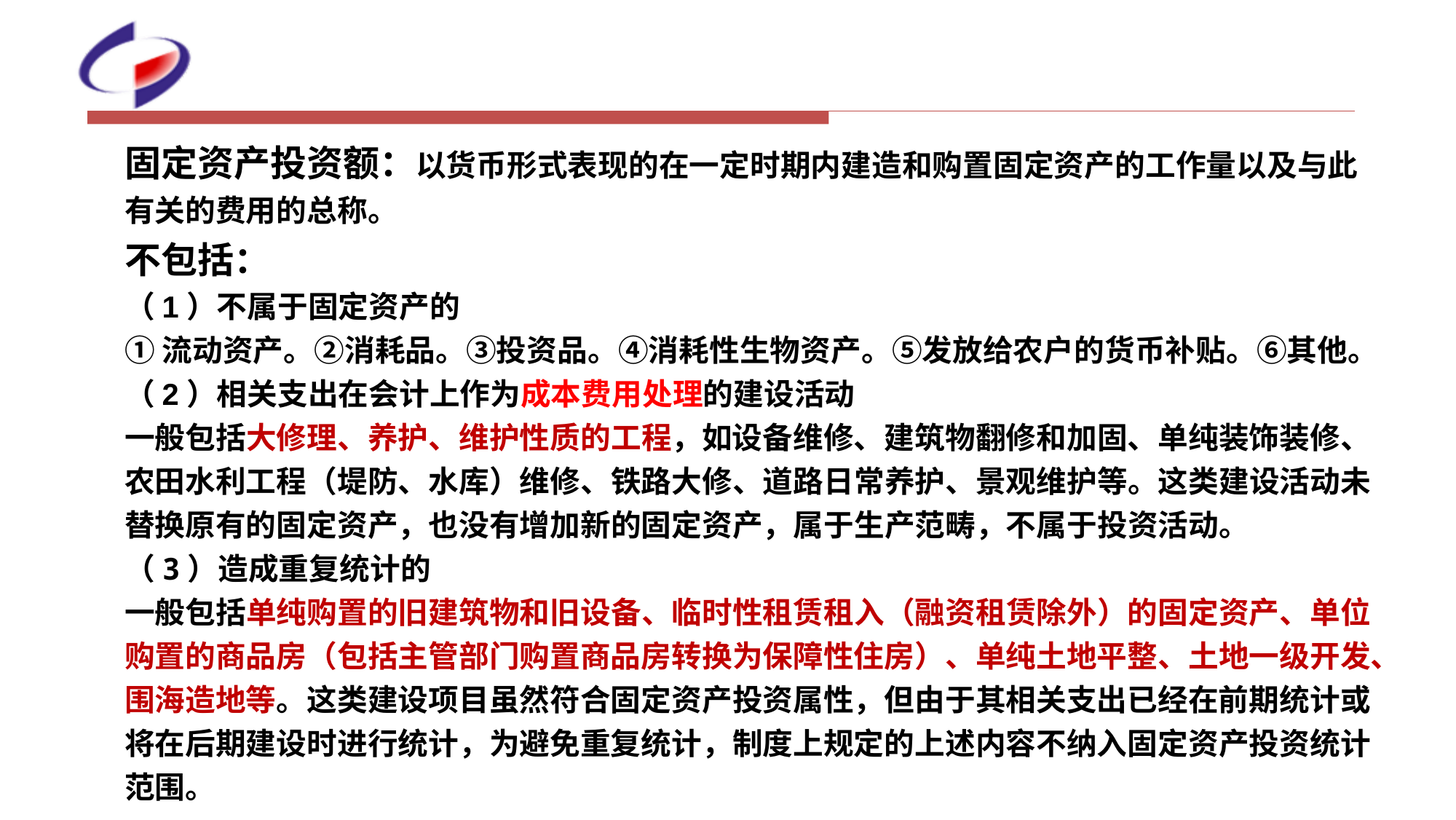

固定资产投资额：以货币形式表现的在一定时期内建造和购置固定资产的工作量以及与此有关的费用的总称。
不包括：
（1）不属于固定资产的
①流动资产。②消耗品。③投资品。④消耗性生物资产。⑤发放给农户的货币补贴。⑥其他。
（2）相关支出在会计上作为成本费用处理的建设活动
一般包括大修理、养护、维护性质的工程，如设备维修、建筑物翻修和加固、单纯装饰装修、农田水利工程（堤防、水库）维修、铁路大修、道路日常养护、景观维护等。这类建设活动未替换原有的固定资产，也没有增加新的固定资产，属于生产范畴，不属于投资活动。
（3）造成重复统计的
一般包括单纯购置的旧建筑物和旧设备、临时性租赁租入（融资租赁除外）的固定资产、单位购置的商品房（包括主管部门购置商品房转换为保障性住房）、单纯土地平整、土地一级开发、围海造地等。这类建设项目虽然符合固定资产投资属性，但由于其相关支出已经在前期统计或将在后期建设时进行统计，为避免重复统计，制度上规定的上述内容不纳入固定资产投资统计范围。